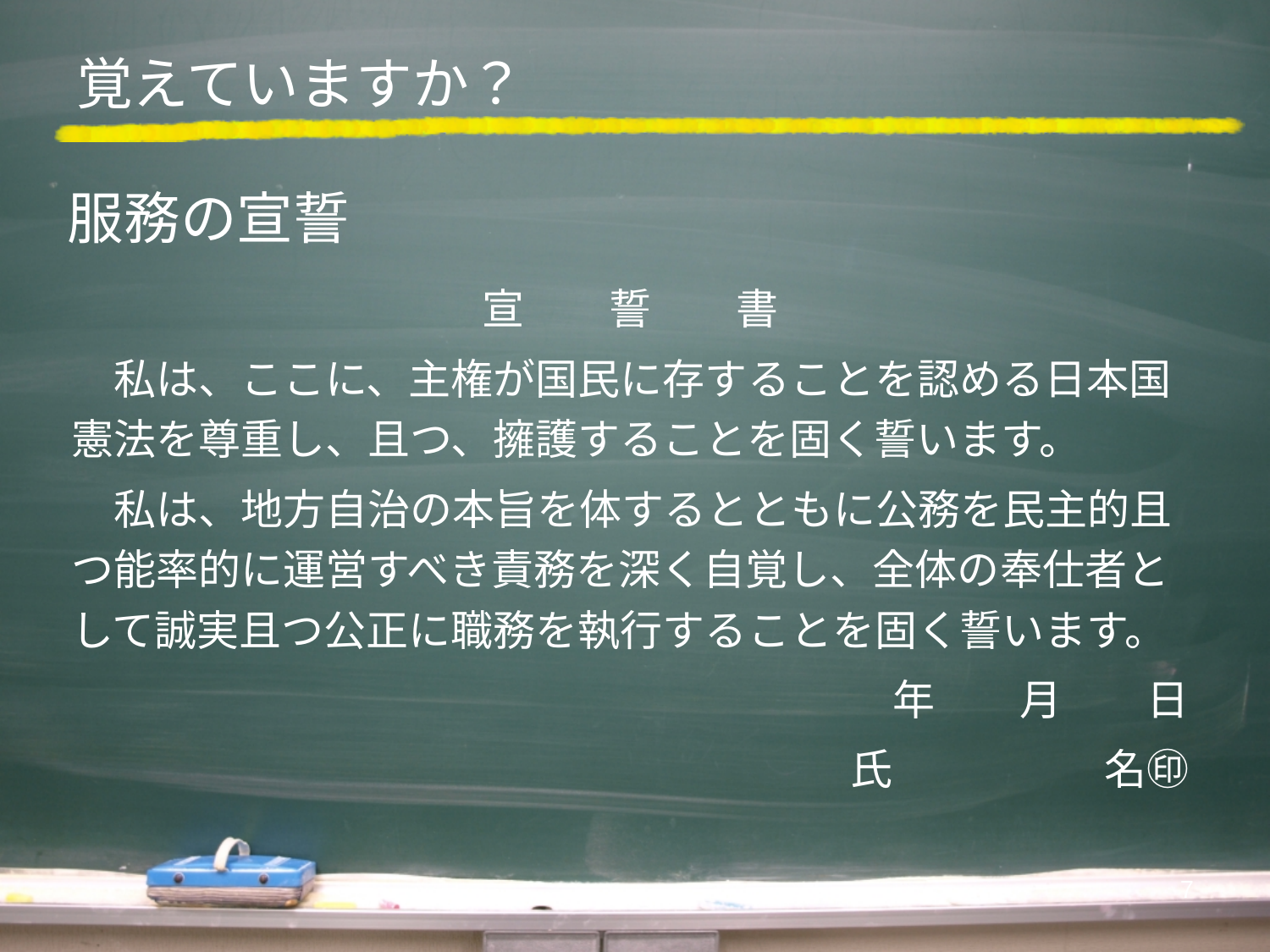

# 覚えていますか？
服務の宣誓
宣　　誓　　書
　私は、ここに、主権が国民に存することを認める日本国憲法を尊重し、且つ、擁護することを固く誓います。
　私は、地方自治の本旨を体するとともに公務を民主的且つ能率的に運営すべき責務を深く自覚し、全体の奉仕者として誠実且つ公正に職務を執行することを固く誓います。
　　年　　月　　日
氏　　　　　名㊞

7